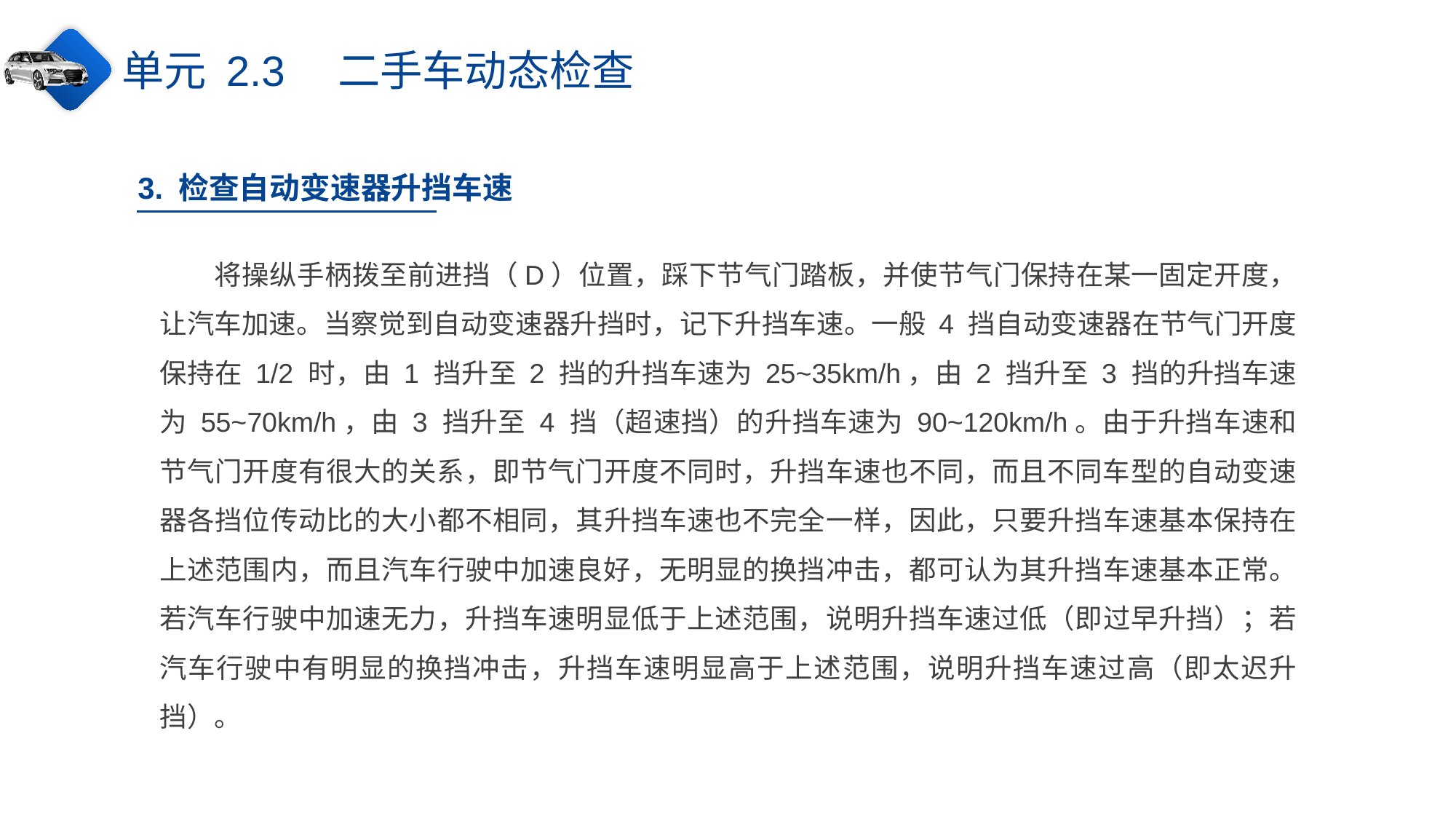

单元 2.3　二手车动态检查
3. 检查自动变速器升挡车速
将操纵手柄拨至前进挡（D）位置，踩下节气门踏板，并使节气门保持在某一固定开度，让汽车加速。当察觉到自动变速器升挡时，记下升挡车速。一般 4 挡自动变速器在节气门开度保持在 1/2 时，由 1 挡升至 2 挡的升挡车速为 25~35km/h，由 2 挡升至 3 挡的升挡车速为 55~70km/h，由 3 挡升至 4 挡（超速挡）的升挡车速为 90~120km/h。由于升挡车速和节气门开度有很大的关系，即节气门开度不同时，升挡车速也不同，而且不同车型的自动变速器各挡位传动比的大小都不相同，其升挡车速也不完全一样，因此，只要升挡车速基本保持在上述范围内，而且汽车行驶中加速良好，无明显的换挡冲击，都可认为其升挡车速基本正常。若汽车行驶中加速无力，升挡车速明显低于上述范围，说明升挡车速过低（即过早升挡）；若汽车行驶中有明显的换挡冲击，升挡车速明显高于上述范围，说明升挡车速过高（即太迟升挡）。